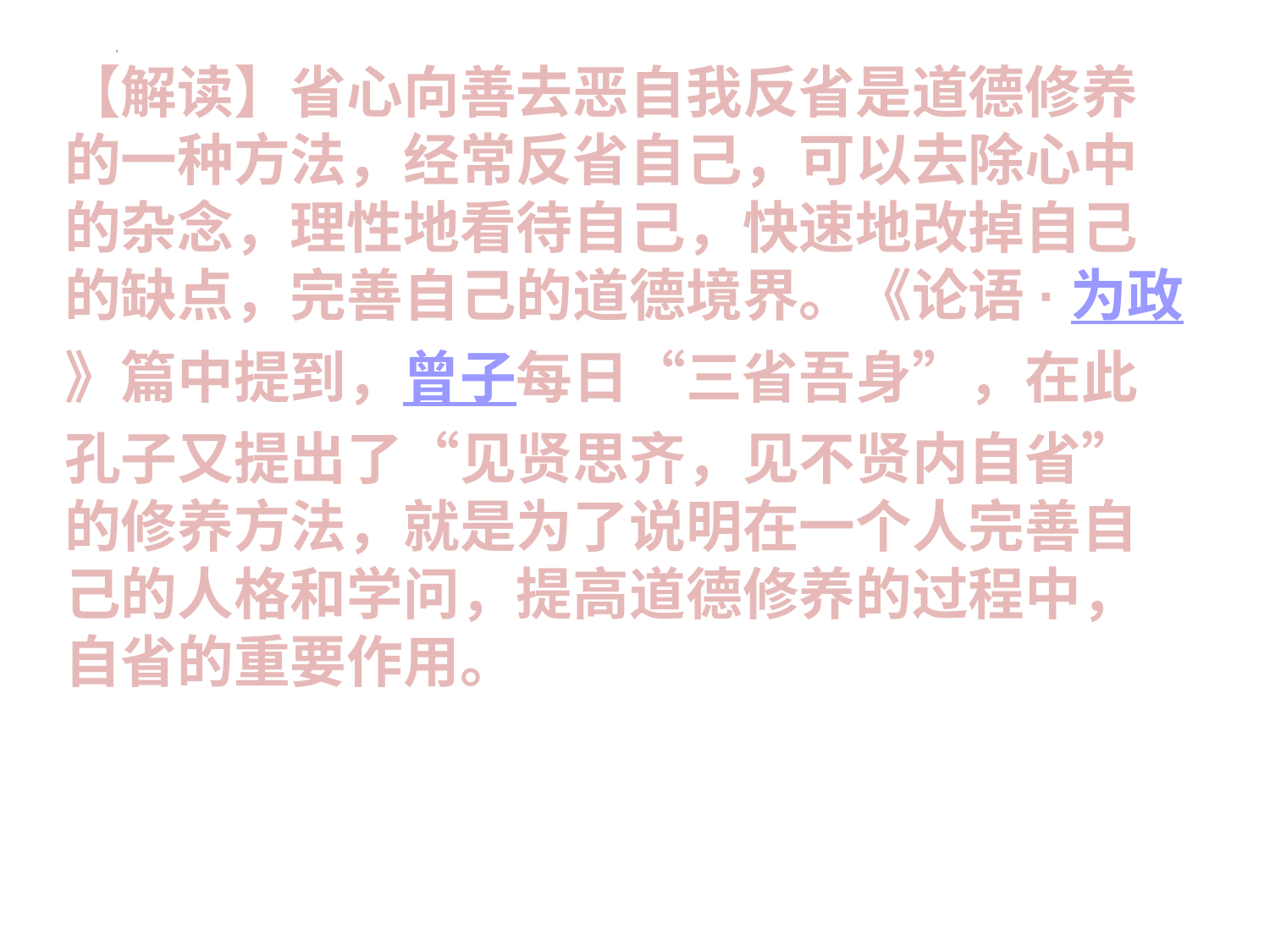

【解读】省心向善去恶自我反省是道德修养的一种方法，经常反省自己，可以去除心中的杂念，理性地看待自己，快速地改掉自己的缺点，完善自己的道德境界。《论语·为政》篇中提到，曾子每日“三省吾身”，在此孔子又提出了“见贤思齐，见不贤内自省”的修养方法，就是为了说明在一个人完善自己的人格和学问，提高道德修养的过程中，自省的重要作用。